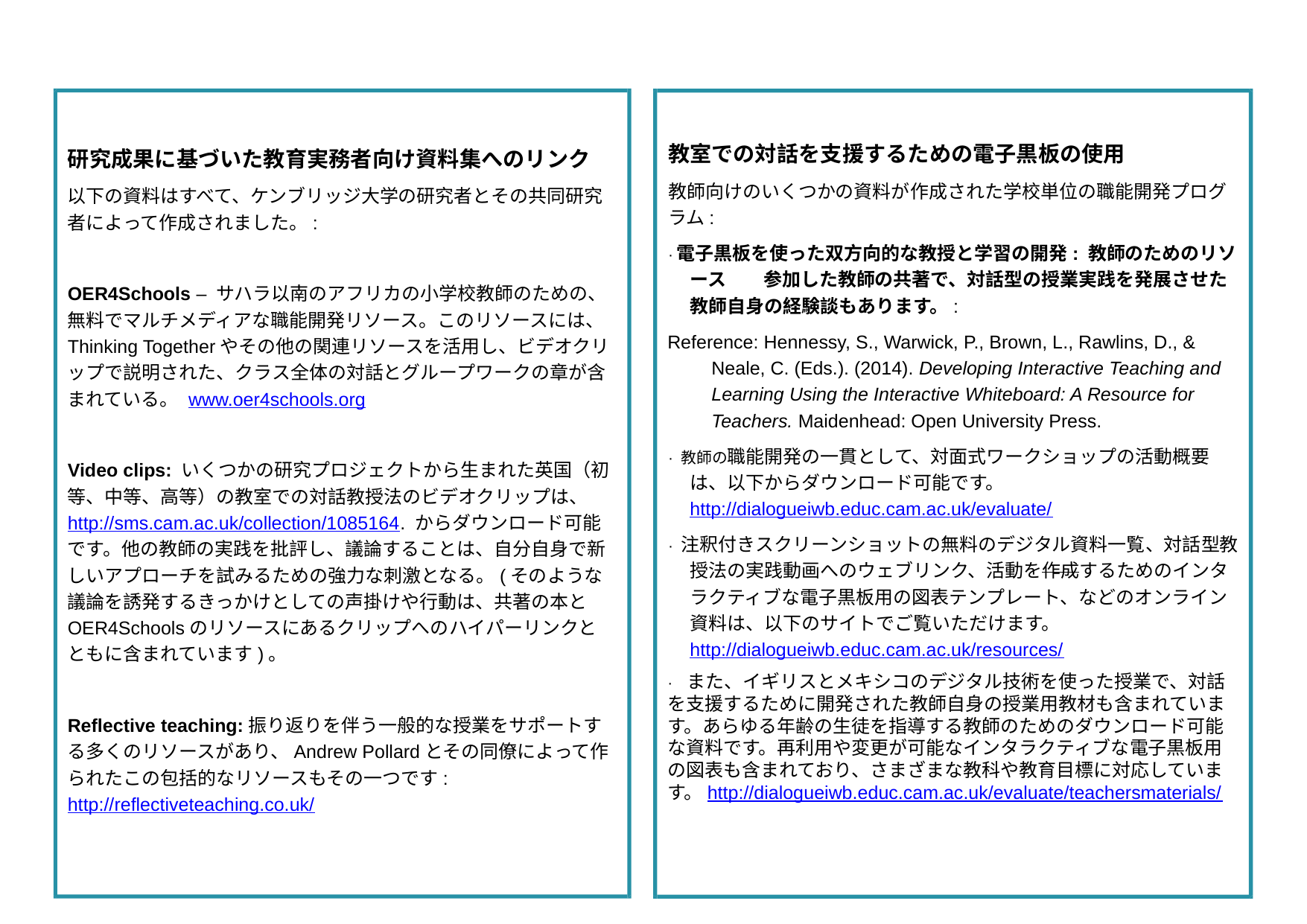

教室での対話を支援するための電子黒板の使用
教師向けのいくつかの資料が作成された学校単位の職能開発プログラム:
·電子黒板を使った双方向的な教授と学習の開発: 教師のためのリソース　　参加した教師の共著で、対話型の授業実践を発展させた教師自身の経験談もあります。:
Reference: Hennessy, S., Warwick, P., Brown, L., Rawlins, D., & Neale, C. (Eds.). (2014). Developing Interactive Teaching and Learning Using the Interactive Whiteboard: A Resource for Teachers. Maidenhead: Open University Press.
· 教師の職能開発の一貫として、対面式ワークショップの活動概要は、以下からダウンロード可能です。 http://dialogueiwb.educ.cam.ac.uk/evaluate/
· 注釈付きスクリーンショットの無料のデジタル資料一覧、対話型教授法の実践動画へのウェブリンク、活動を作成するためのインタラクティブな電子黒板用の図表テンプレート、などのオンライン資料は、以下のサイトでご覧いただけます。 http://dialogueiwb.educ.cam.ac.uk/resources/
·  また、イギリスとメキシコのデジタル技術を使った授業で、対話を支援するために開発された教師自身の授業用教材も含まれています。あらゆる年齢の生徒を指導する教師のためのダウンロード可能な資料です。再利用や変更が可能なインタラクティブな電子黒板用の図表も含まれており、さまざまな教科や教育目標に対応しています。http://dialogueiwb.educ.cam.ac.uk/evaluate/teachersmaterials/
研究成果に基づいた教育実務者向け資料集へのリンク
以下の資料はすべて、ケンブリッジ大学の研究者とその共同研究者によって作成されました。:

OER4Schools – サハラ以南のアフリカの小学校教師のための、無料でマルチメディアな職能開発リソース。このリソースには、Thinking Togetherやその他の関連リソースを活用し、ビデオクリップで説明された、クラス全体の対話とグループワークの章が含まれている。 www.oer4schools.org

Video clips: いくつかの研究プロジェクトから生まれた英国（初等、中等、高等）の教室での対話教授法のビデオクリップは、 http://sms.cam.ac.uk/collection/1085164. からダウンロード可能です。他の教師の実践を批評し、議論することは、自分自身で新しいアプローチを試みるための強力な刺激となる。(そのような議論を誘発するきっかけとしての声掛けや行動は、共著の本とOER4Schoolsのリソースにあるクリップへのハイパーリンクとともに含まれています)。

Reflective teaching:振り返りを伴う一般的な授業をサポートする多くのリソースがあり、Andrew Pollardとその同僚によって作られたこの包括的なリソースもその一つです: http://reflectiveteaching.co.uk/